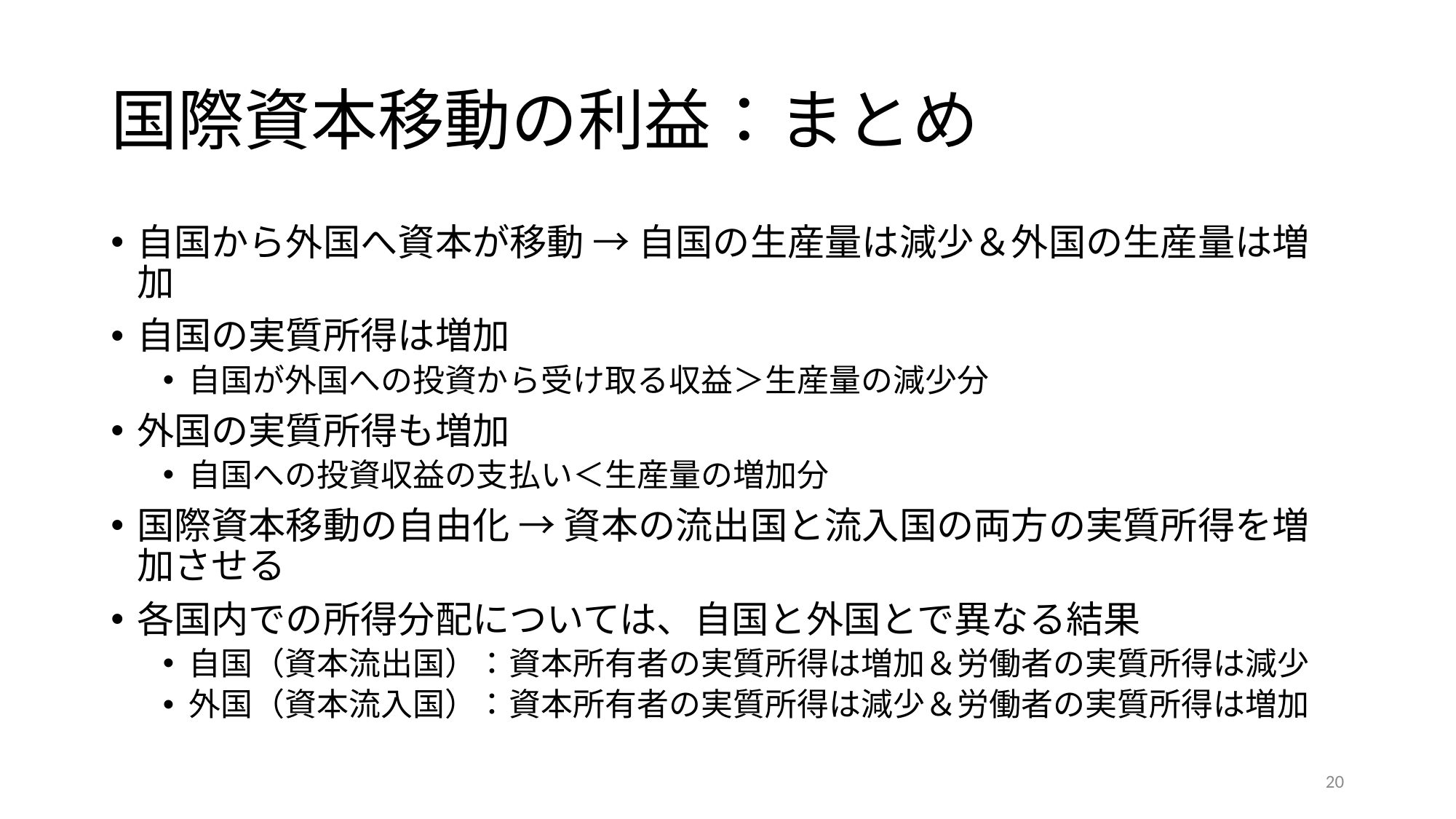

# 国際資本移動の利益：まとめ
自国から外国へ資本が移動 → 自国の生産量は減少＆外国の生産量は増加
自国の実質所得は増加
自国が外国への投資から受け取る収益＞生産量の減少分
外国の実質所得も増加
自国への投資収益の支払い＜生産量の増加分
国際資本移動の自由化 → 資本の流出国と流入国の両方の実質所得を増加させる
各国内での所得分配については、自国と外国とで異なる結果
自国（資本流出国）：資本所有者の実質所得は増加＆労働者の実質所得は減少
外国（資本流入国）：資本所有者の実質所得は減少＆労働者の実質所得は増加
20